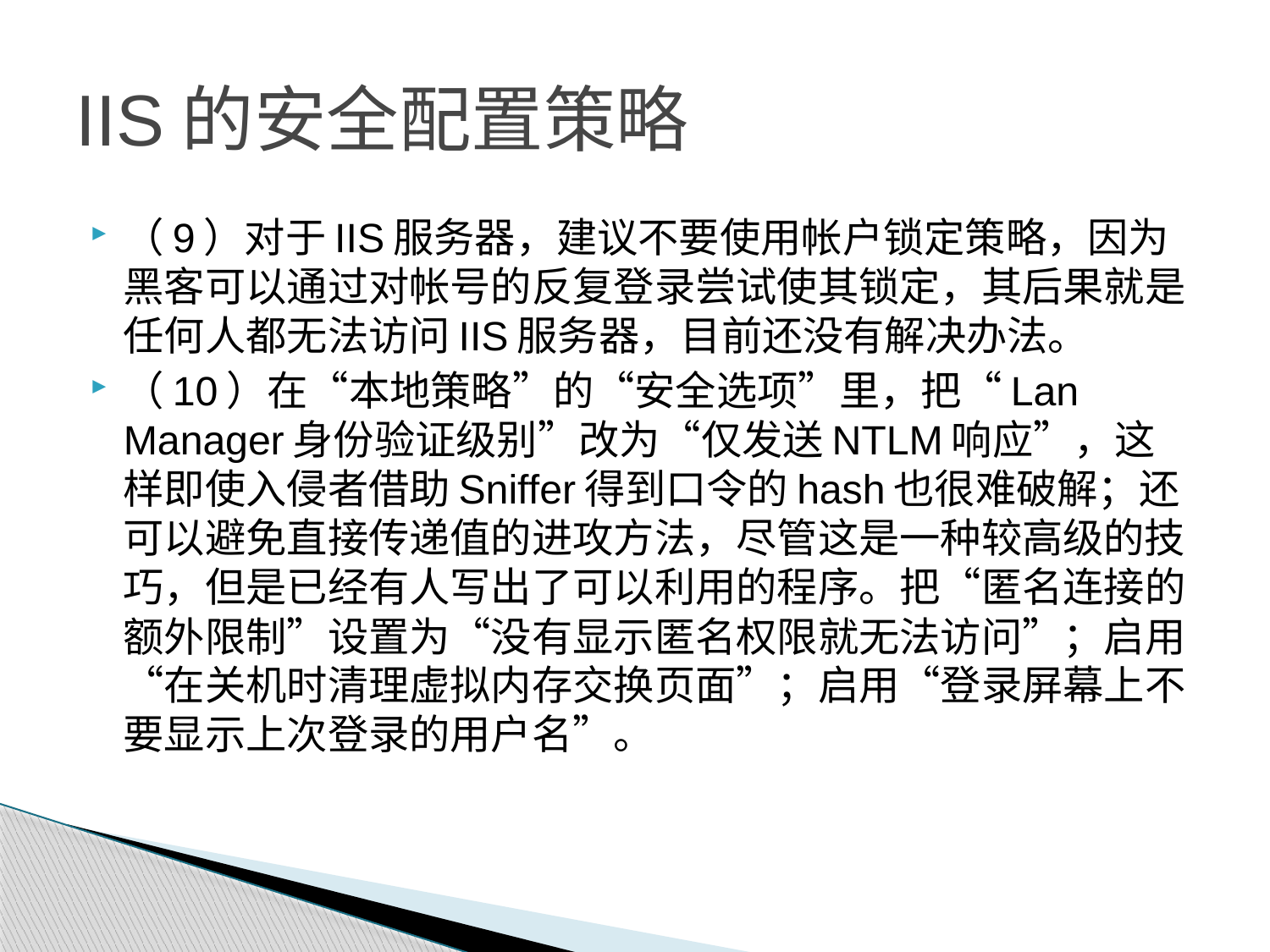

# IIS的安全配置策略
（9）对于IIS服务器，建议不要使用帐户锁定策略，因为黑客可以通过对帐号的反复登录尝试使其锁定，其后果就是任何人都无法访问IIS服务器，目前还没有解决办法。
（10）在“本地策略”的“安全选项”里，把“Lan Manager身份验证级别”改为“仅发送NTLM响应”，这样即使入侵者借助Sniffer得到口令的hash也很难破解；还可以避免直接传递值的进攻方法，尽管这是一种较高级的技巧，但是已经有人写出了可以利用的程序。把“匿名连接的额外限制”设置为“没有显示匿名权限就无法访问”；启用“在关机时清理虚拟内存交换页面”；启用“登录屏幕上不要显示上次登录的用户名”。